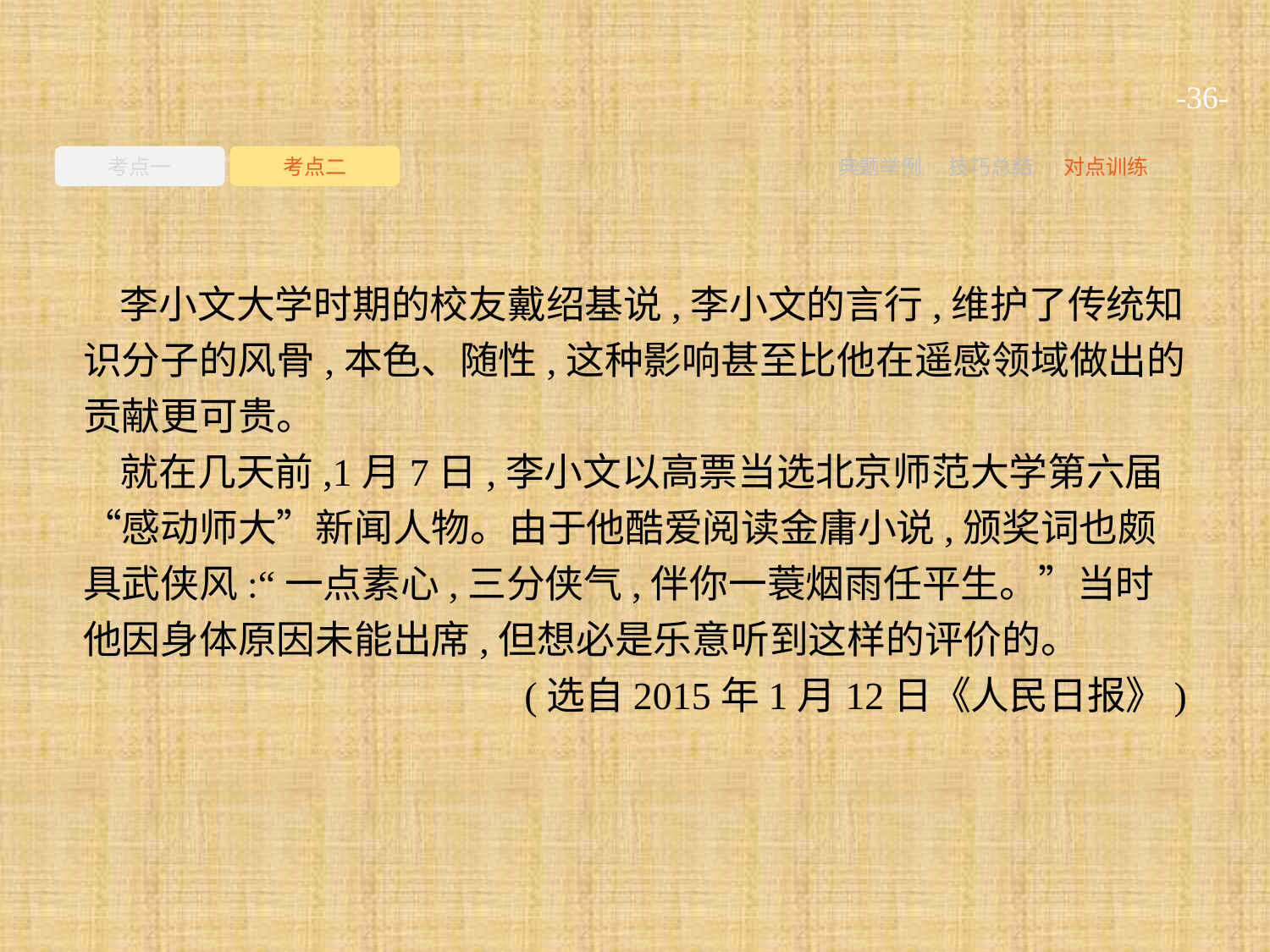

-36-
考点一
考点二
典题举例
技巧总结
对点训练
李小文大学时期的校友戴绍基说,李小文的言行,维护了传统知识分子的风骨,本色、随性,这种影响甚至比他在遥感领域做出的贡献更可贵。
就在几天前,1月7日,李小文以高票当选北京师范大学第六届“感动师大”新闻人物。由于他酷爱阅读金庸小说,颁奖词也颇具武侠风:“一点素心,三分侠气,伴你一蓑烟雨任平生。”当时他因身体原因未能出席,但想必是乐意听到这样的评价的。
(选自2015年1月12日《人民日报》)